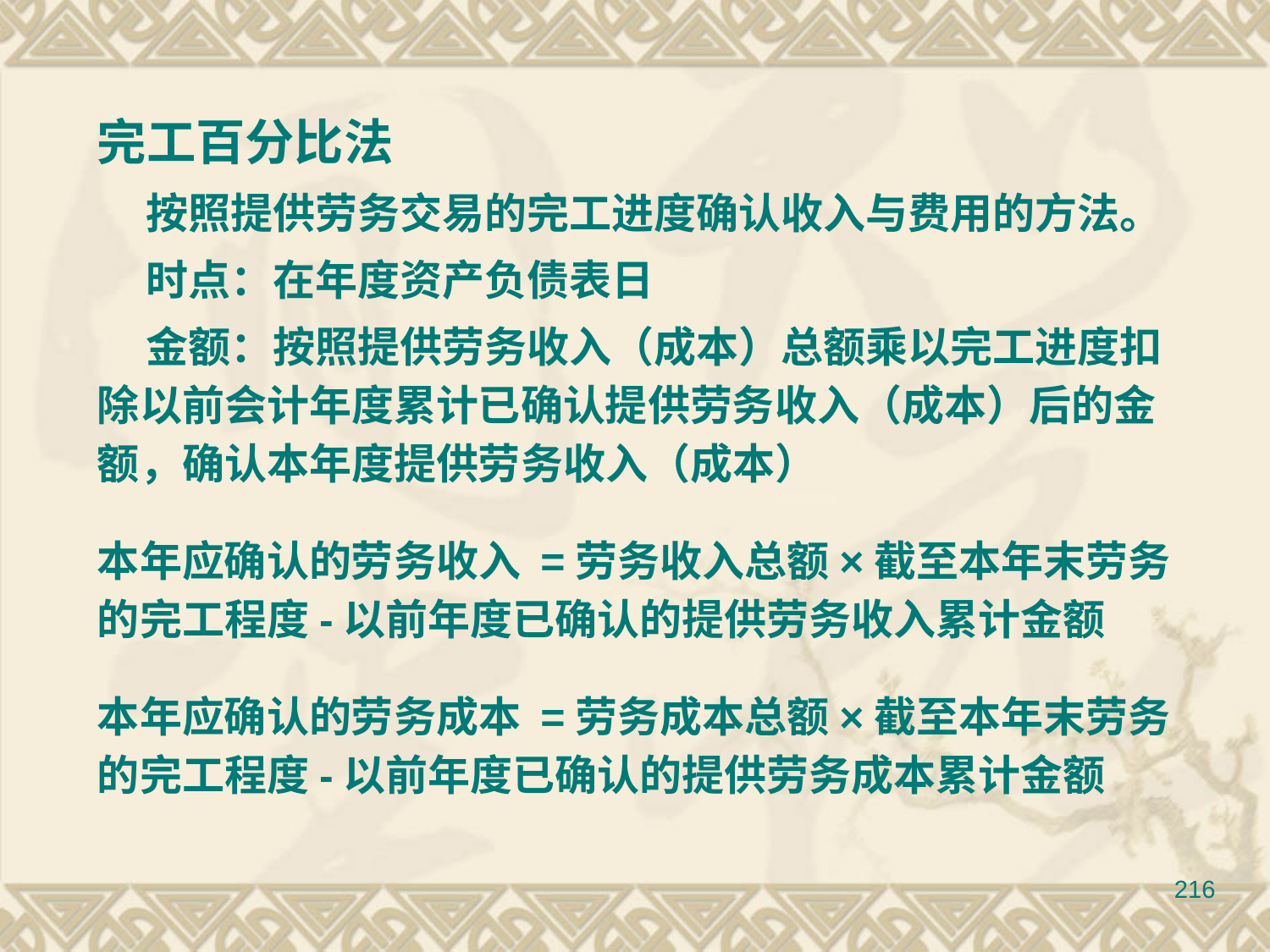

完工百分比法
    按照提供劳务交易的完工进度确认收入与费用的方法。
    时点：在年度资产负债表日
    金额：按照提供劳务收入（成本）总额乘以完工进度扣除以前会计年度累计已确认提供劳务收入（成本）后的金额，确认本年度提供劳务收入（成本）

本年应确认的劳务收入 =劳务收入总额×截至本年末劳务的完工程度-以前年度已确认的提供劳务收入累计金额

本年应确认的劳务成本 =劳务成本总额×截至本年末劳务的完工程度-以前年度已确认的提供劳务成本累计金额

216